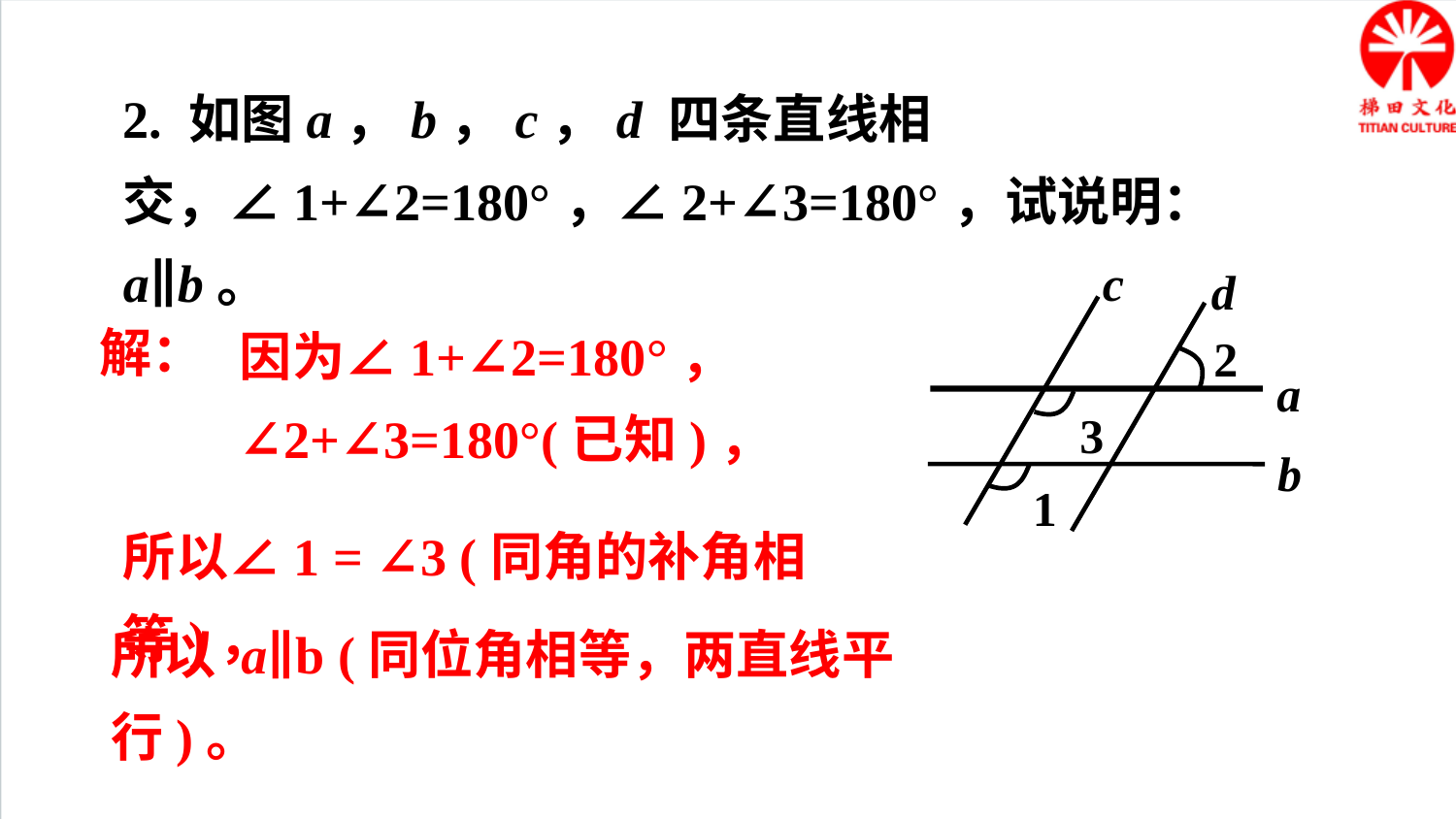

2. 如图a，b，c，d 四条直线相交，∠1+∠2=180°，∠2+∠3=180°，试说明：a∥b。
c
d
2
a

3

b
1

解：
因为∠1+∠2=180°，
∠2+∠3=180°(已知)，
所以∠1 = ∠3 (同角的补角相等)，
所以 a∥b (同位角相等，两直线平行)。